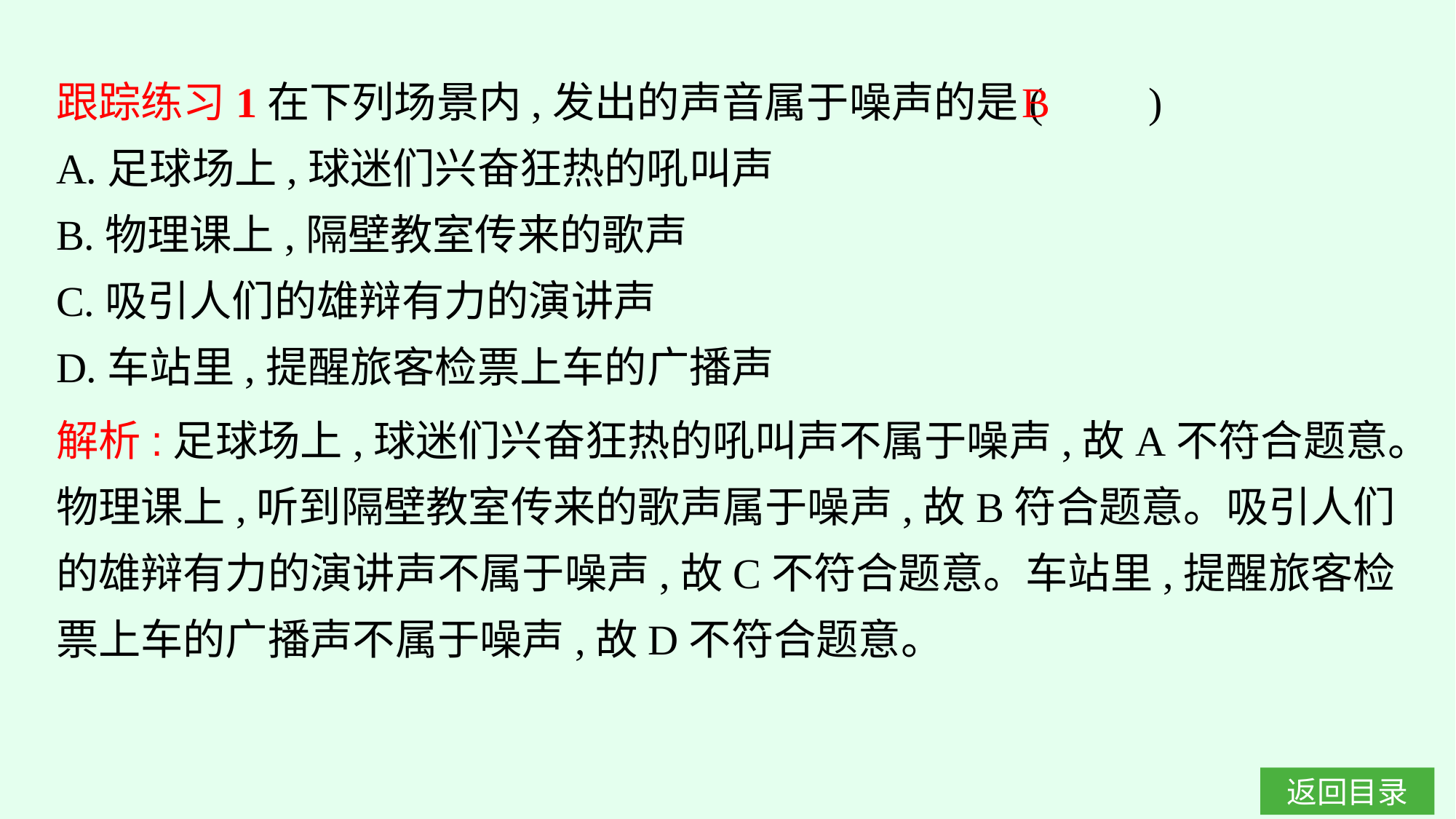

跟踪练习1在下列场景内,发出的声音属于噪声的是(　　)
A.足球场上,球迷们兴奋狂热的吼叫声
B.物理课上,隔壁教室传来的歌声
C.吸引人们的雄辩有力的演讲声
D.车站里,提醒旅客检票上车的广播声
B
解析:足球场上,球迷们兴奋狂热的吼叫声不属于噪声,故A不符合题意。物理课上,听到隔壁教室传来的歌声属于噪声,故B符合题意。吸引人们的雄辩有力的演讲声不属于噪声,故C不符合题意。车站里,提醒旅客检票上车的广播声不属于噪声,故D不符合题意。